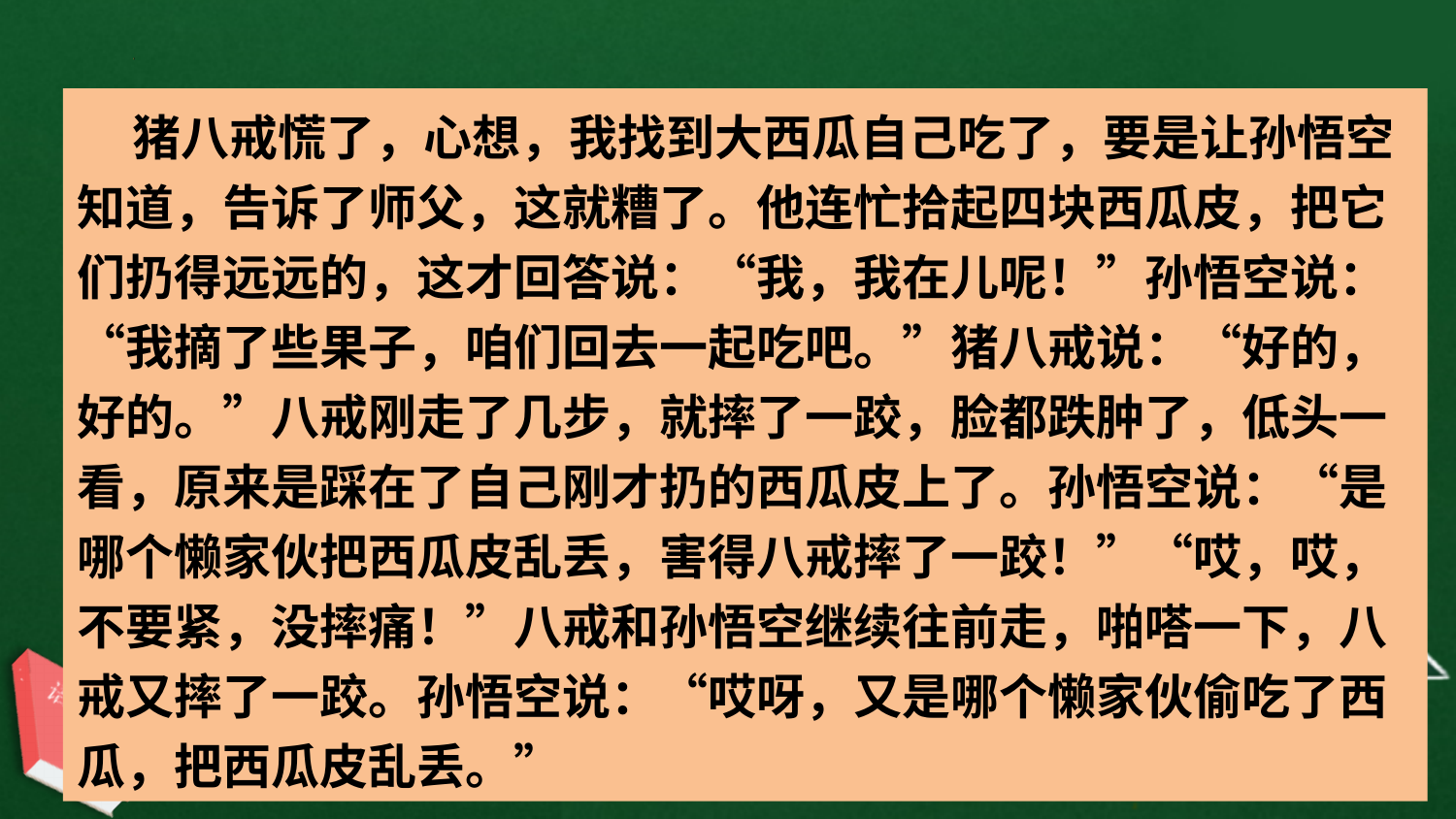

猪八戒慌了，心想，我找到大西瓜自己吃了，要是让孙悟空知道，告诉了师父，这就糟了。他连忙拾起四块西瓜皮，把它们扔得远远的，这才回答说：“我，我在儿呢！”孙悟空说：“我摘了些果子，咱们回去一起吃吧。”猪八戒说：“好的， 好的。”八戒刚走了几步，就摔了一跤，脸都跌肿了，低头一看，原来是踩在了自己刚才扔的西瓜皮上了。孙悟空说：“是哪个懒家伙把西瓜皮乱丢，害得八戒摔了一跤！”“哎，哎，不要紧，没摔痛！”八戒和孙悟空继续往前走，啪嗒一下，八戒又摔了一跤。孙悟空说：“哎呀，又是哪个懒家伙偷吃了西瓜，把西瓜皮乱丢。”